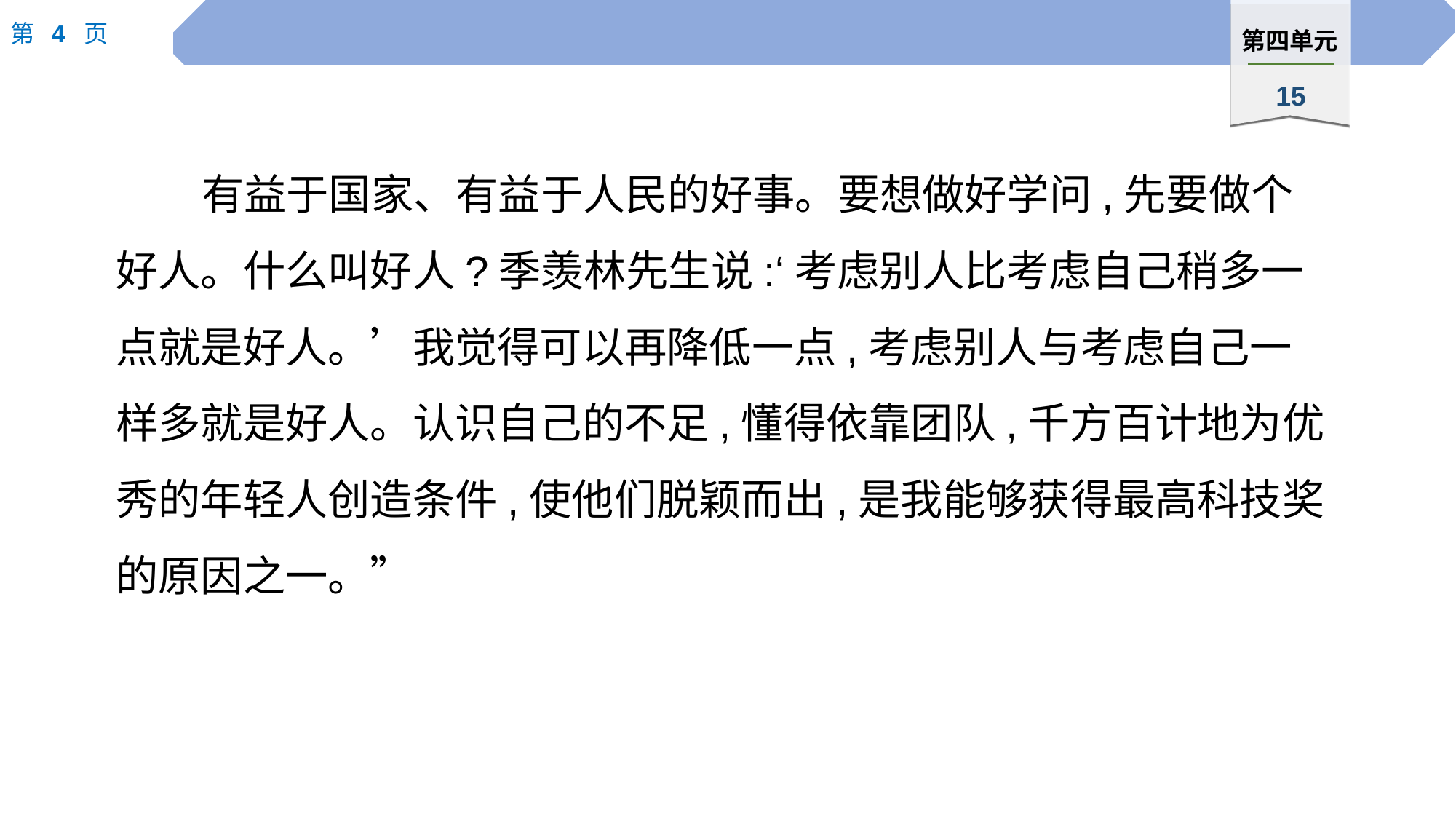

有益于国家、有益于人民的好事。要想做好学问,先要做个好人。什么叫好人?季羡林先生说:‘考虑别人比考虑自己稍多一点就是好人。’我觉得可以再降低一点,考虑别人与考虑自己一样多就是好人。认识自己的不足,懂得依靠团队,千方百计地为优秀的年轻人创造条件,使他们脱颖而出,是我能够获得最高科技奖的原因之一。”